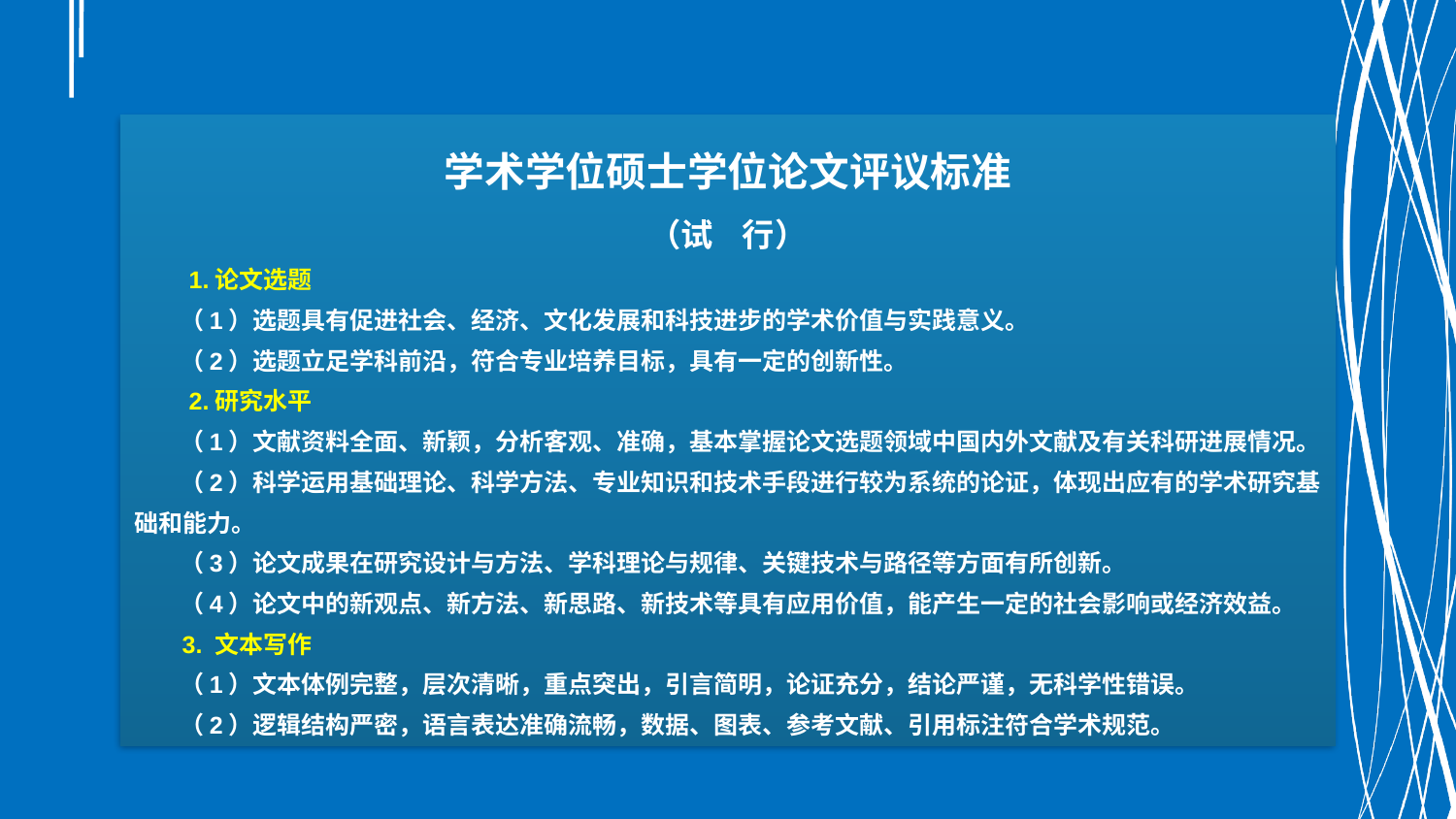

学术学位硕士学位论文评议标准
（试    行）
        1.论文选题
       （1）选题具有促进社会、经济、文化发展和科技进步的学术价值与实践意义。
       （2）选题立足学科前沿，符合专业培养目标，具有一定的创新性。
        2.研究水平
       （1）文献资料全面、新颖，分析客观、准确，基本掌握论文选题领域中国内外文献及有关科研进展情况。
       （2）科学运用基础理论、科学方法、专业知识和技术手段进行较为系统的论证，体现出应有的学术研究基础和能力。
       （3）论文成果在研究设计与方法、学科理论与规律、关键技术与路径等方面有所创新。
       （4）论文中的新观点、新方法、新思路、新技术等具有应用价值，能产生一定的社会影响或经济效益。
       3. 文本写作
       （1）文本体例完整，层次清晰，重点突出，引言简明，论证充分，结论严谨，无科学性错误。
       （2）逻辑结构严密，语言表达准确流畅，数据、图表、参考文献、引用标注符合学术规范。